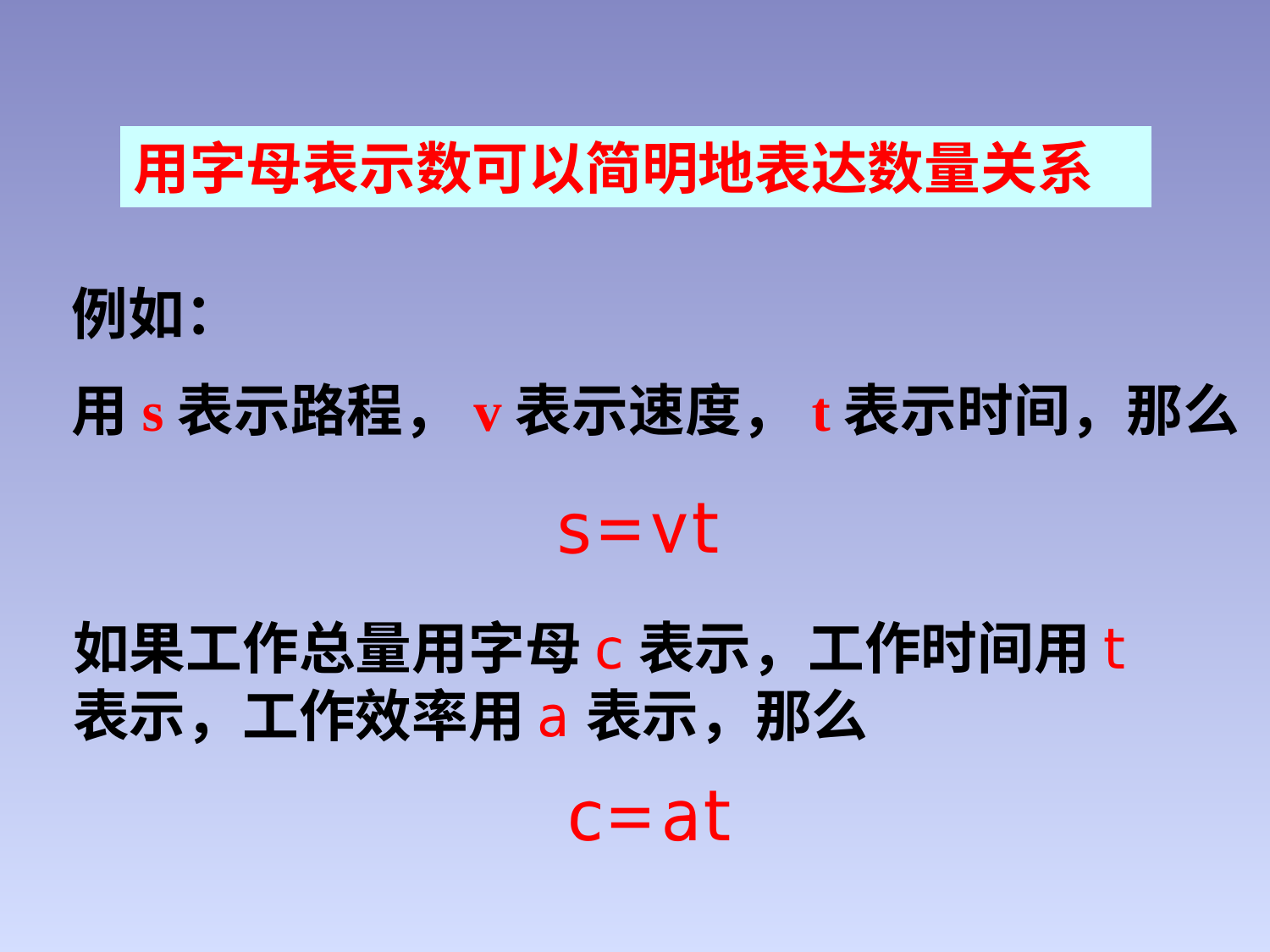

用字母表示数可以简明地表达数量关系
例如：
用s表示路程，v表示速度，t表示时间，那么
s=vt
如果工作总量用字母c表示，工作时间用t表示，工作效率用a表示，那么
c=at